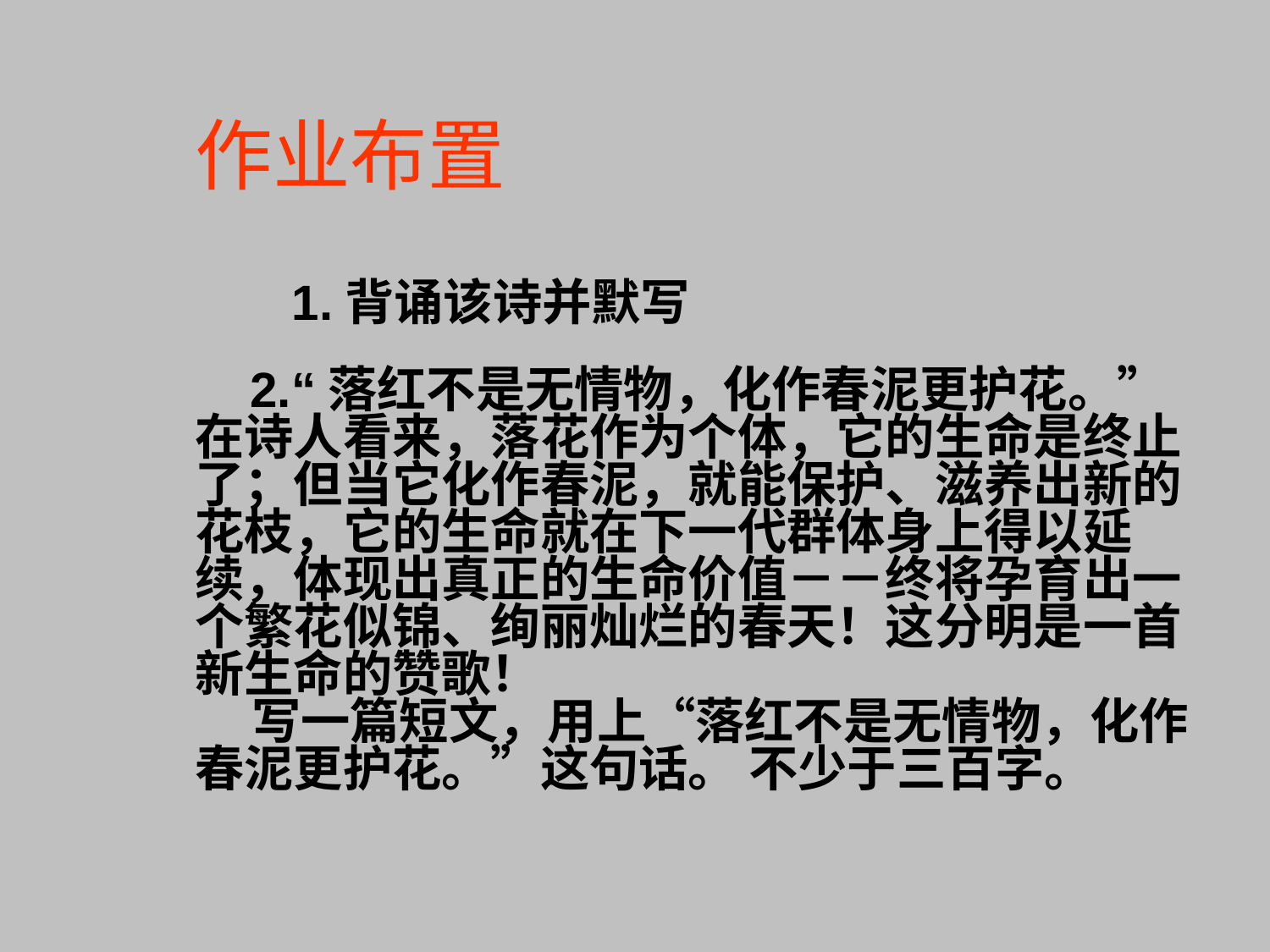

作业布置
1.背诵该诗并默写
    2.“落红不是无情物，化作春泥更护花。”在诗人看来，落花作为个体，它的生命是终止了；但当它化作春泥，就能保护、滋养出新的花枝，它的生命就在下一代群体身上得以延续，体现出真正的生命价值－－终将孕育出一个繁花似锦、绚丽灿烂的春天！这分明是一首新生命的赞歌！
    写一篇短文，用上“落红不是无情物，化作春泥更护花。”这句话。 不少于三百字。